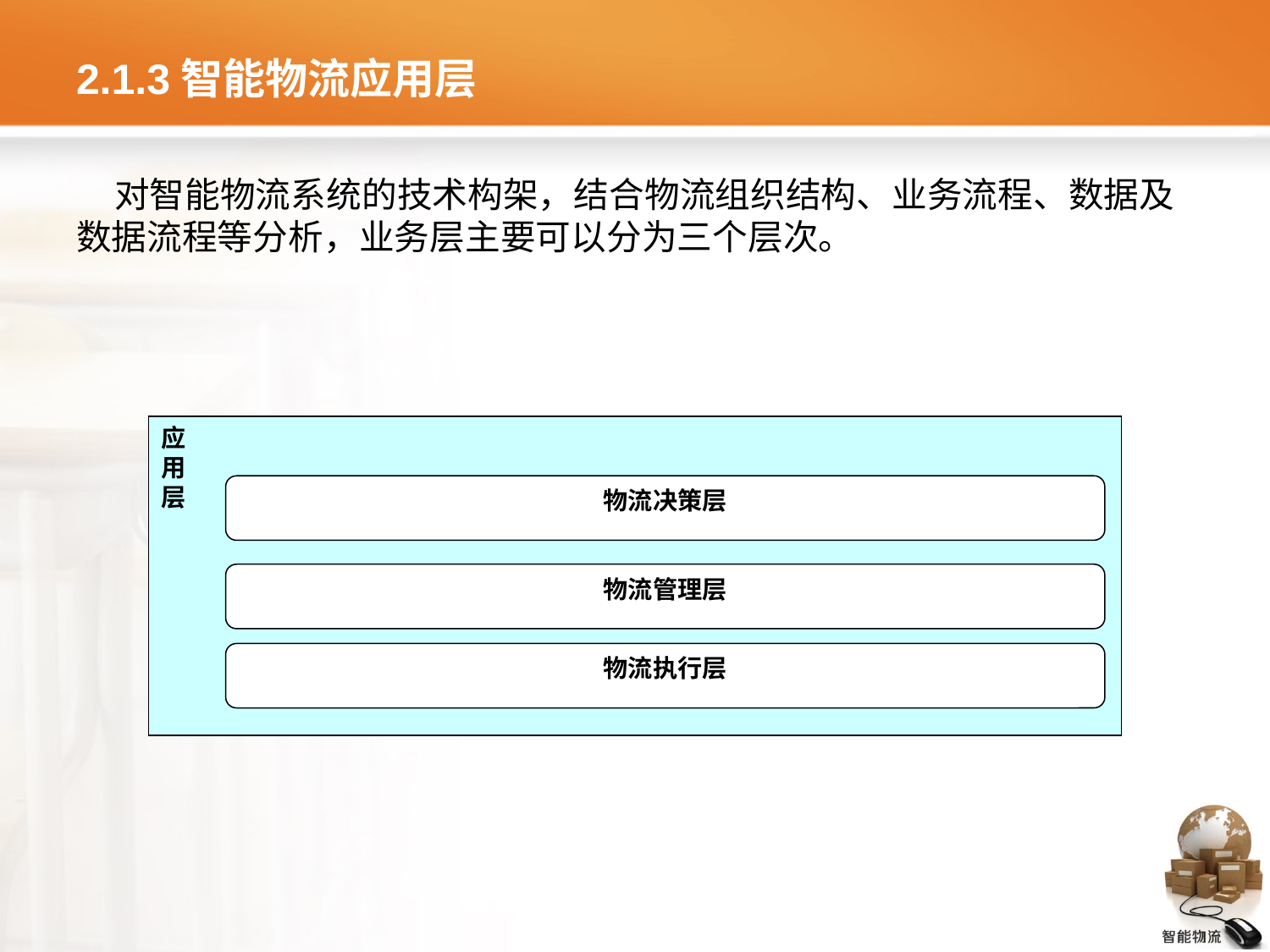

# 2.1.3智能物流应用层
对智能物流系统的技术构架，结合物流组织结构、业务流程、数据及数据流程等分析，业务层主要可以分为三个层次。

应
用
层
物流决策层
物流管理层
物流执行层